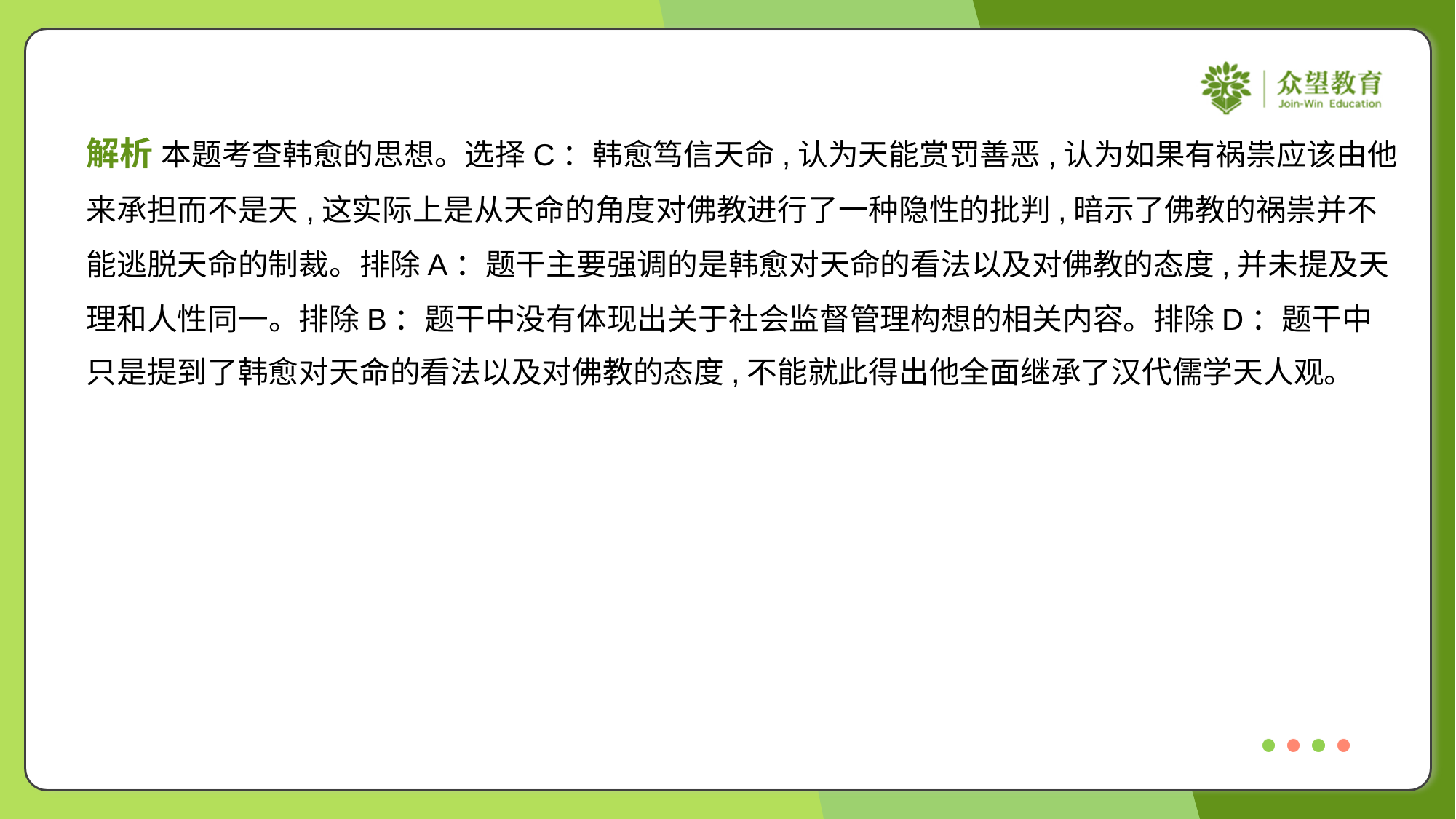

解析 本题考查韩愈的思想。选择C：韩愈笃信天命,认为天能赏罚善恶,认为如果有祸祟应该由他
来承担而不是天,这实际上是从天命的角度对佛教进行了一种隐性的批判,暗示了佛教的祸祟并不
能逃脱天命的制裁。排除A：题干主要强调的是韩愈对天命的看法以及对佛教的态度,并未提及天
理和人性同一。排除B：题干中没有体现出关于社会监督管理构想的相关内容。排除D：题干中
只是提到了韩愈对天命的看法以及对佛教的态度,不能就此得出他全面继承了汉代儒学天人观。